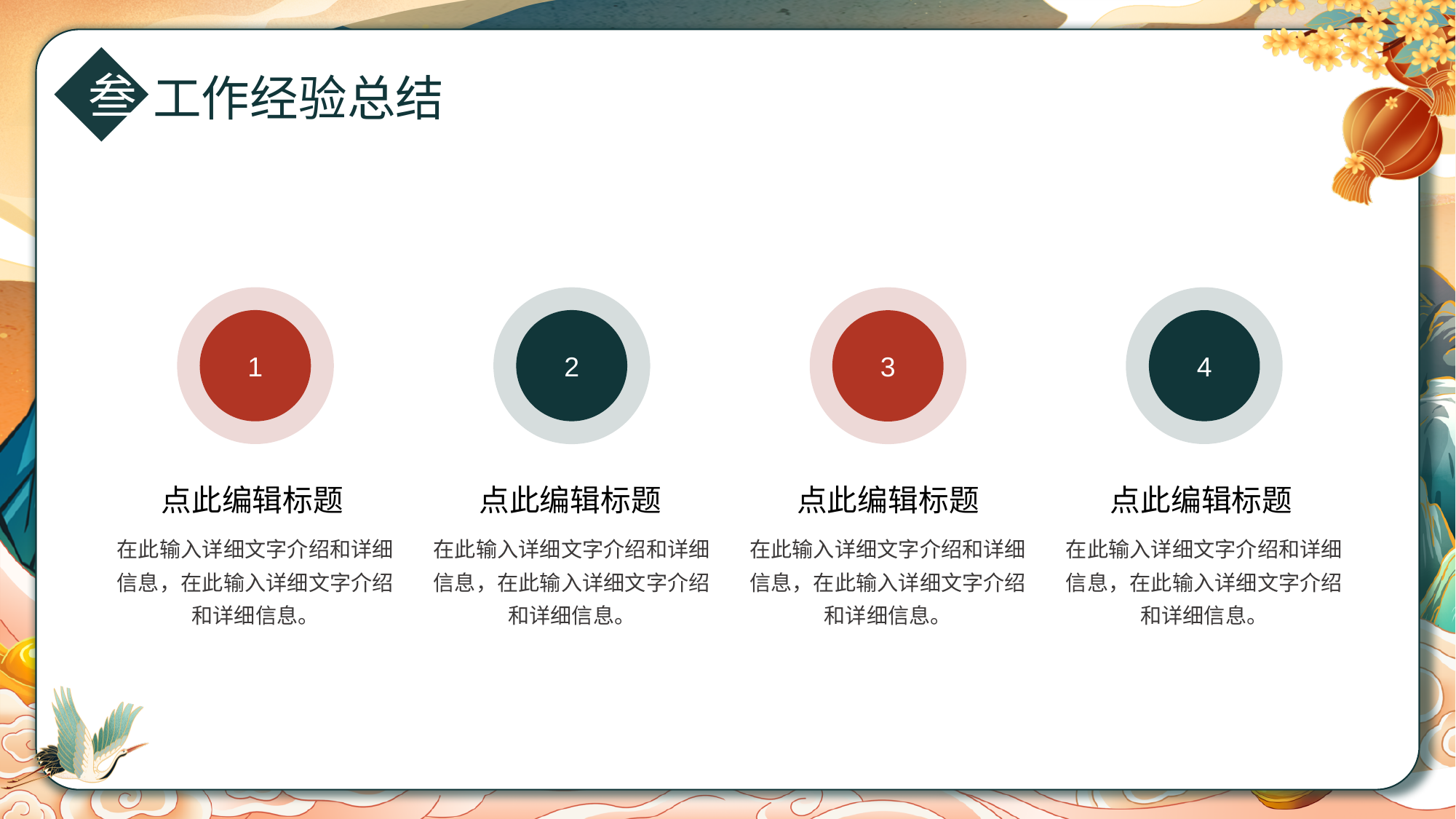

叁
工作经验总结

1

4

2

3
点此编辑标题
点此编辑标题
点此编辑标题
点此编辑标题
在此输入详细文字介绍和详细信息，在此输入详细文字介绍和详细信息。
在此输入详细文字介绍和详细信息，在此输入详细文字介绍和详细信息。
在此输入详细文字介绍和详细信息，在此输入详细文字介绍和详细信息。
在此输入详细文字介绍和详细信息，在此输入详细文字介绍和详细信息。